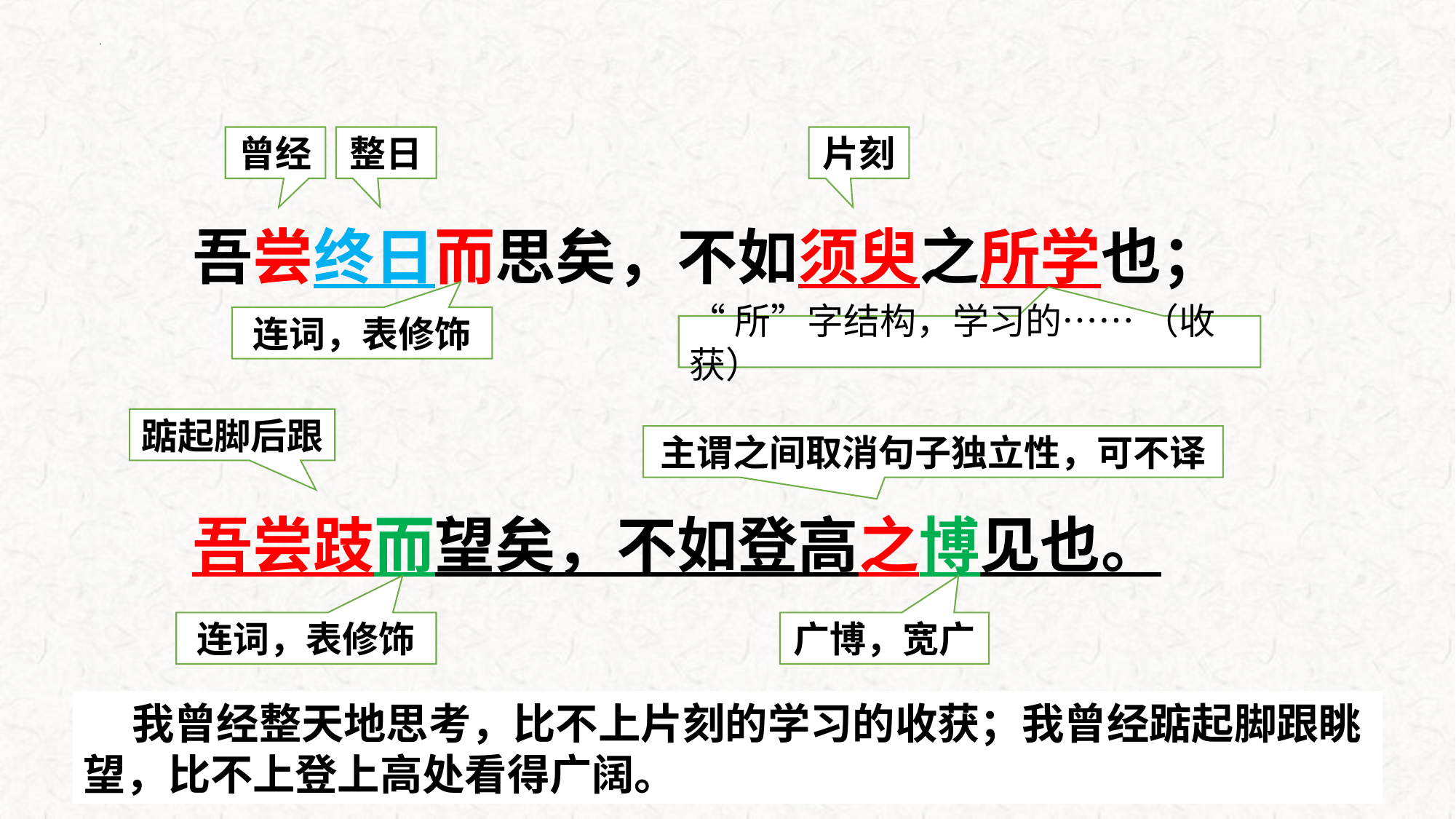

曾经
整日
片刻
吾尝终日而思矣，不如须臾之所学也；

吾尝跂而望矣，不如登高之博见也。
连词，表修饰
“所”字结构，学习的…… （收获）
踮起脚后跟
主谓之间取消句子独立性，可不译
连词，表修饰
广博，宽广
    我曾经整天地思考，比不上片刻的学习的收获；我曾经踮起脚跟眺望，比不上登上高处看得广阔。